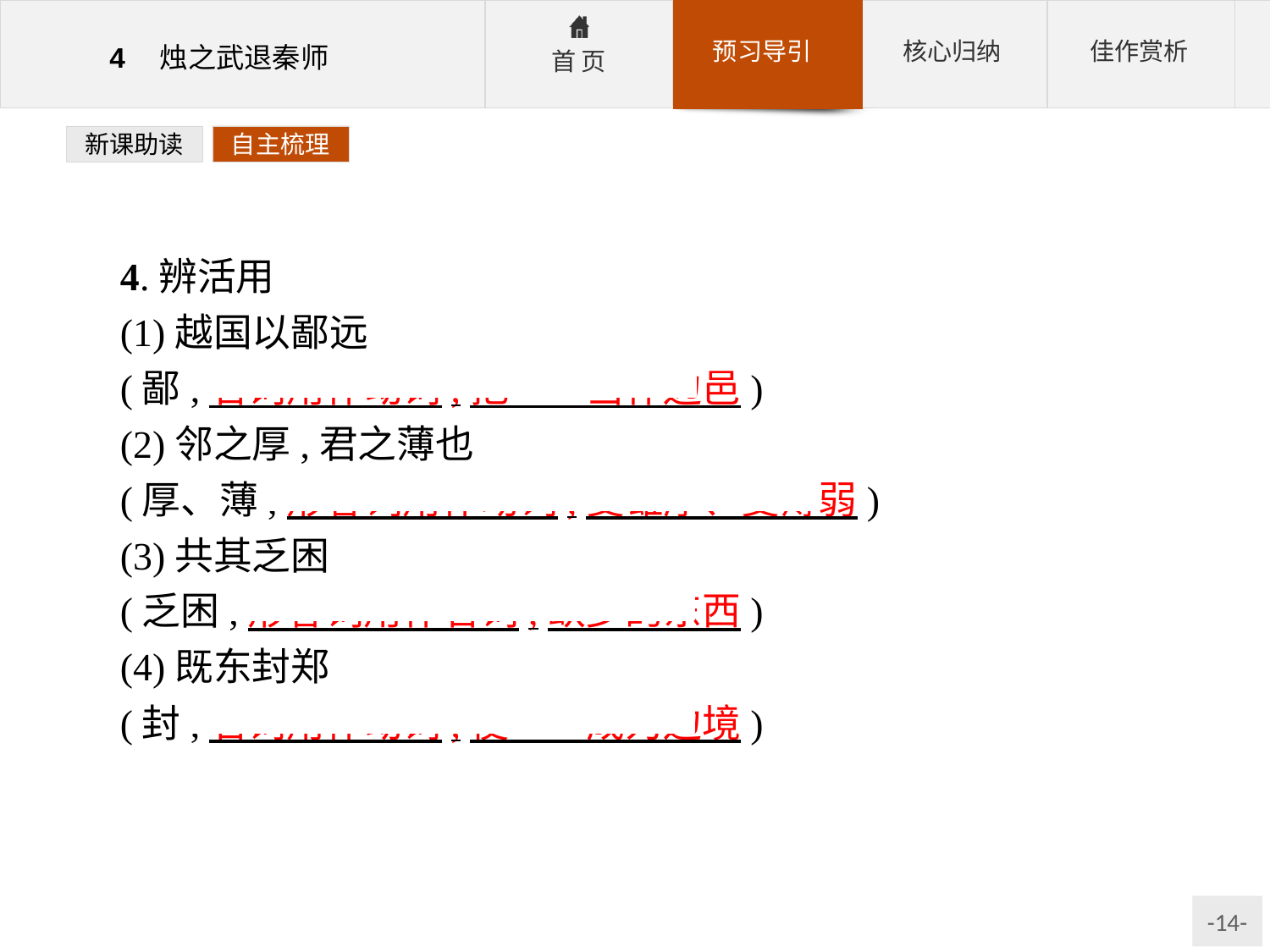

新课助读
自主梳理
4.辨活用
(1)越国以鄙远
(鄙,名词用作动词,把……当作边邑)
(2)邻之厚,君之薄也
(厚、薄,形容词用作动词,变雄厚、变薄弱)
(3)共其乏困
(乏困,形容词用作名词,缺少的东西)
(4)既东封郑
(封,名词用作动词,使……成为边境)